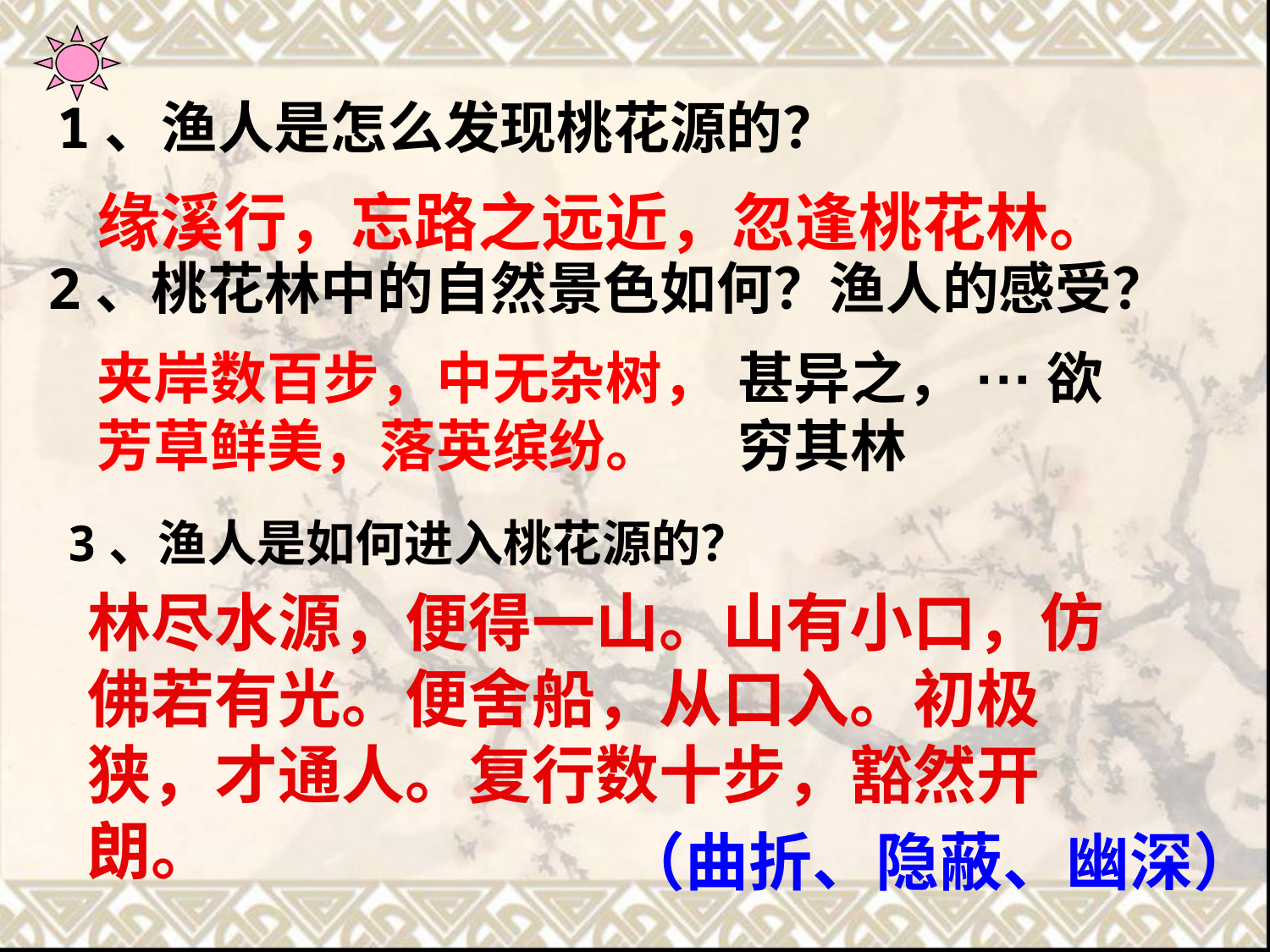

1、渔人是怎么发现桃花源的？
缘溪行，忘路之远近，忽逢桃花林。
2、桃花林中的自然景色如何？渔人的感受？
夹岸数百步，中无杂树，芳草鲜美，落英缤纷。
甚异之，···欲穷其林
3、渔人是如何进入桃花源的？
林尽水源，便得一山。山有小口，仿佛若有光。便舍船，从口入。初极狭，才通人。复行数十步，豁然开朗。
（曲折、隐蔽、幽深）